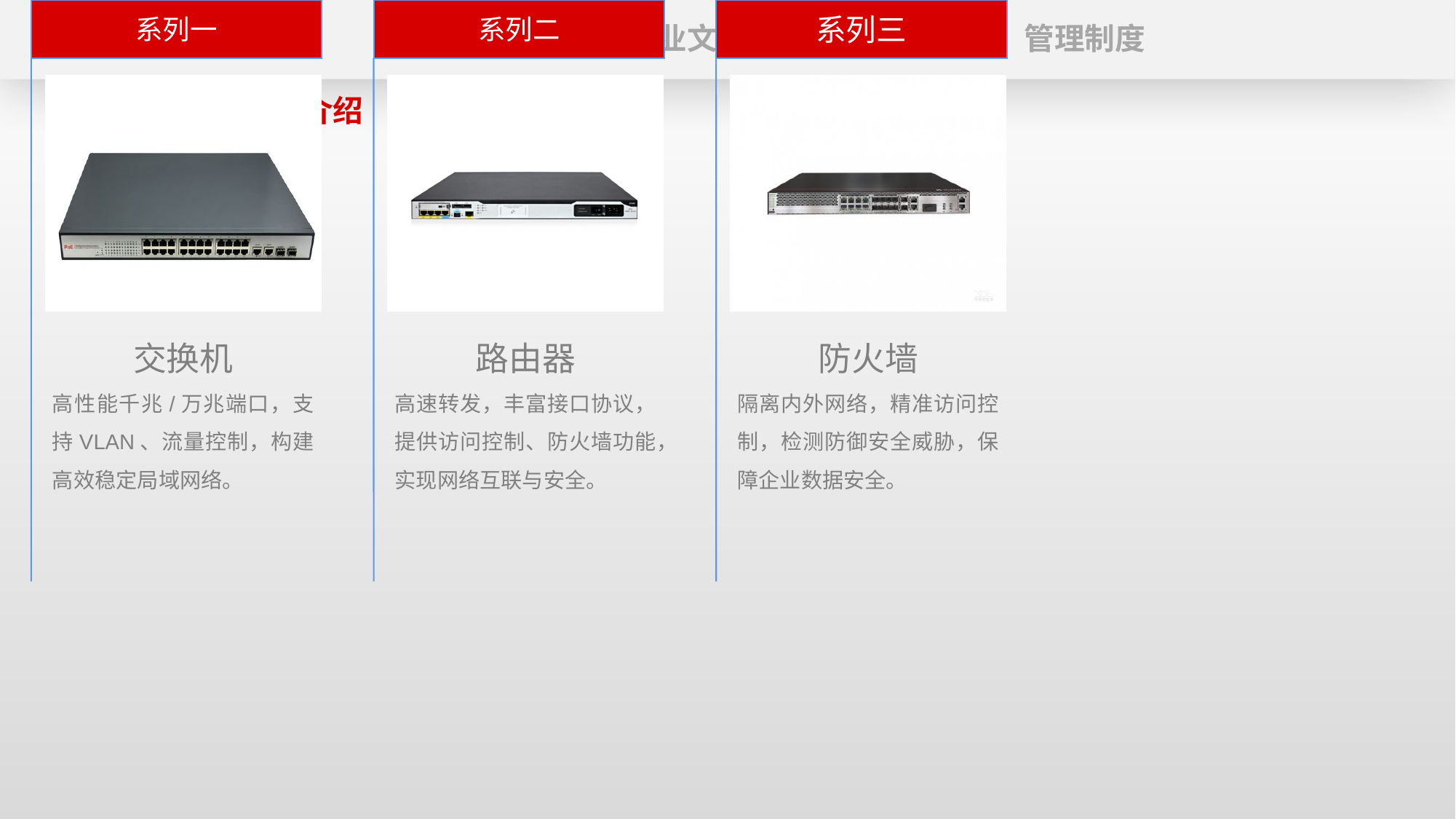

公司概述
企业文化
产品服务
管理制度
产品介绍
交换机
高性能千兆/万兆端口，支持VLAN、流量控制，构建高效稳定局域网络。
系列一
路由器
高速转发，丰富接口协议，提供访问控制、防火墙功能，实现网络互联与安全。
系列二
防火墙
隔离内外网络，精准访问控制，检测防御安全威胁，保障企业数据安全。
系列三